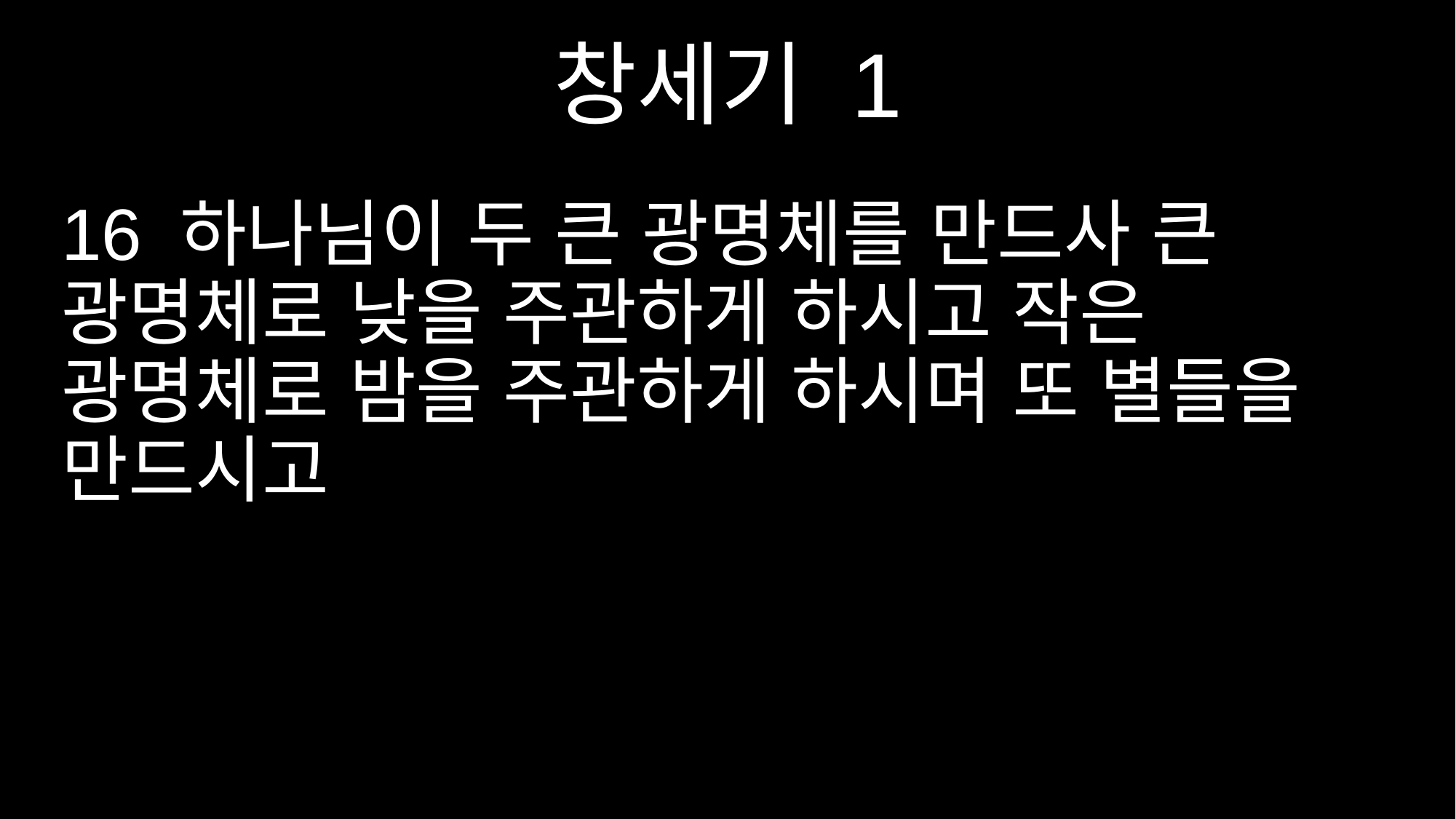

창세기 1
16 하나님이 두 큰 광명체를 만드사 큰 광명체로 낮을 주관하게 하시고 작은 광명체로 밤을 주관하게 하시며 또 별들을 만드시고